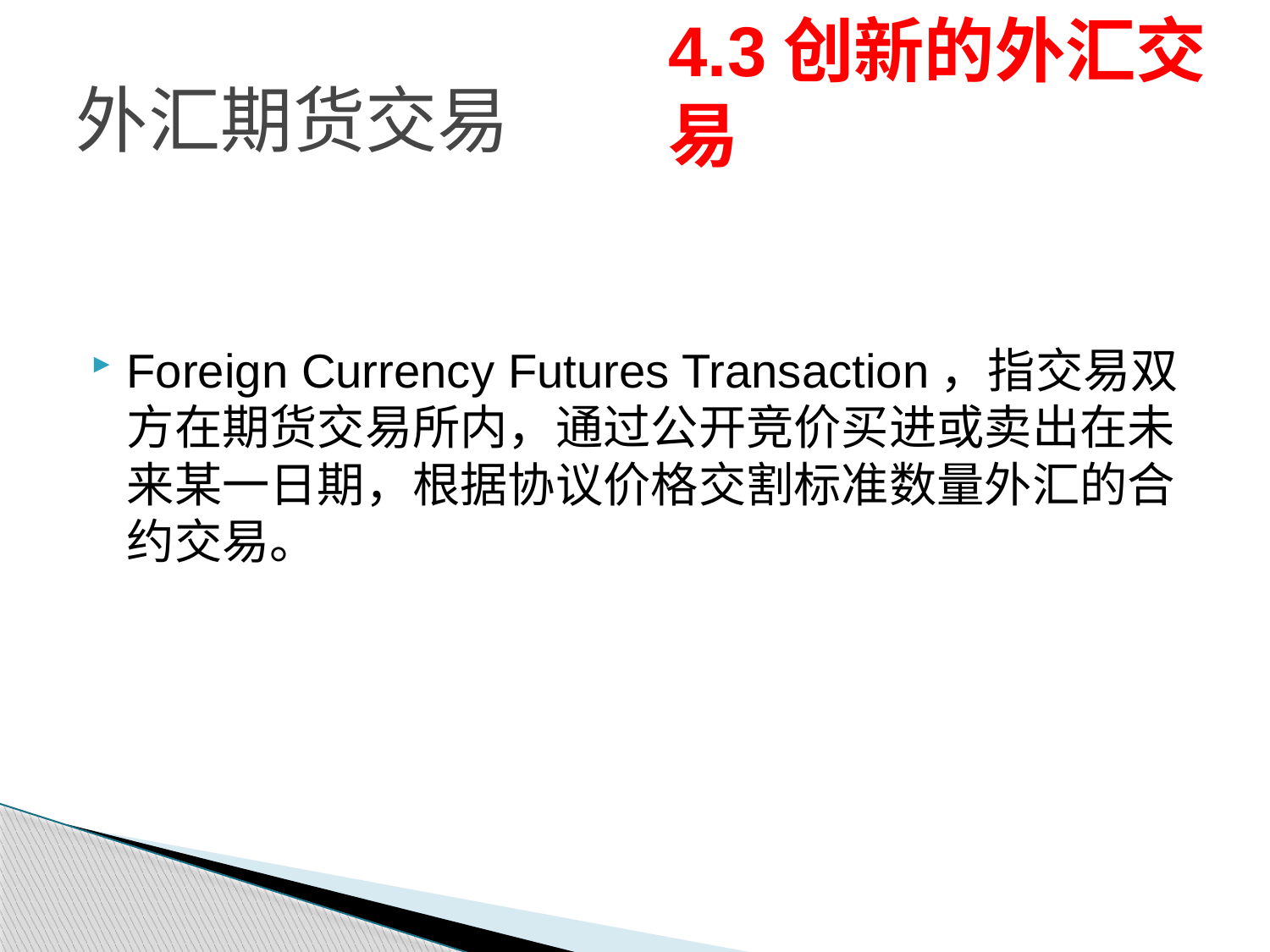

# 外汇期货交易

Foreign Currency Futures Transaction，指交易双方在期货交易所内，通过公开竞价买进或卖出在未来某一日期，根据协议价格交割标准数量外汇的合约交易。